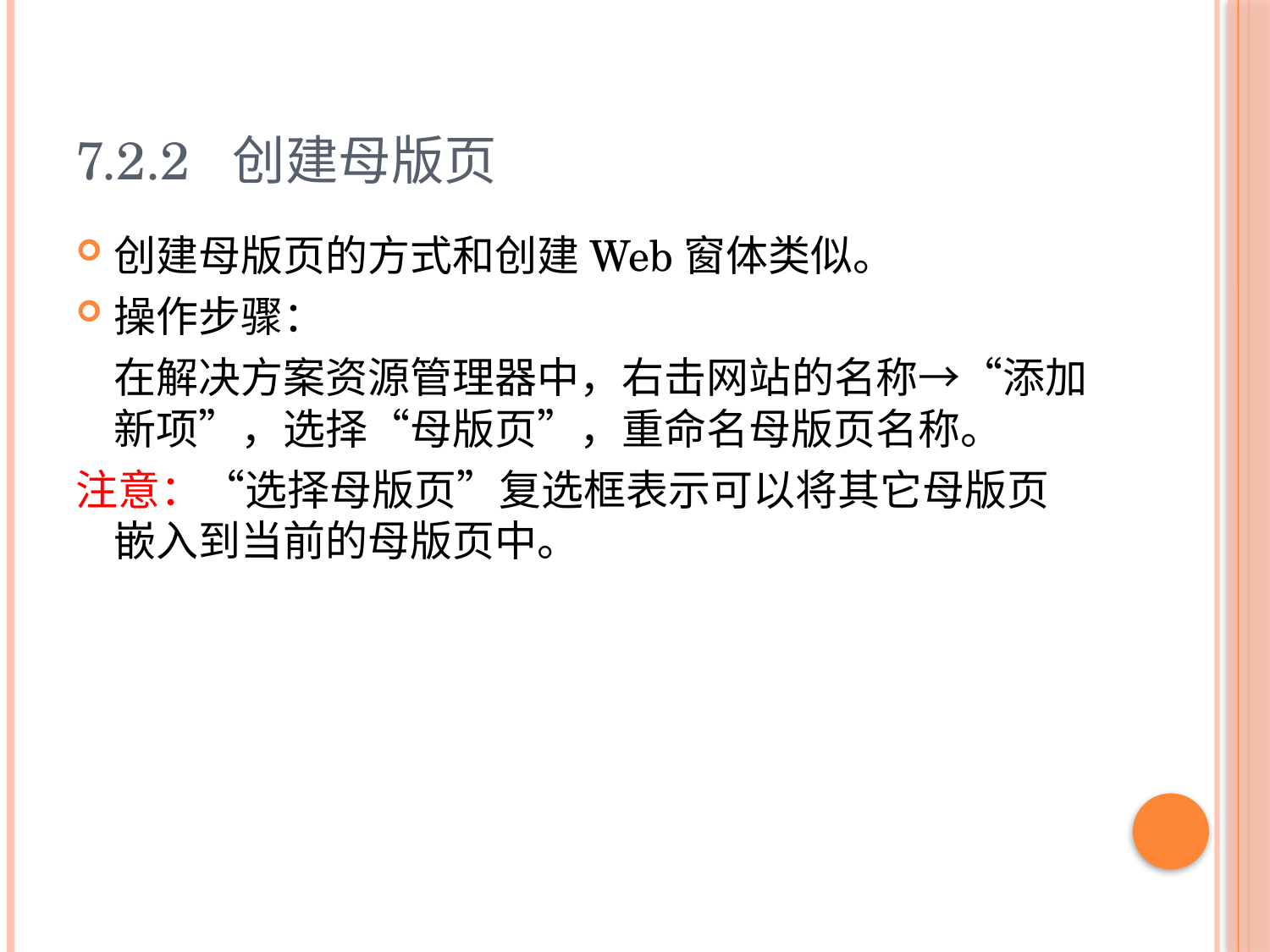

# 7.2.2  创建母版页
创建母版页的方式和创建Web窗体类似。
操作步骤：
	在解决方案资源管理器中，右击网站的名称→“添加新项”，选择“母版页”，重命名母版页名称。
注意：“选择母版页”复选框表示可以将其它母版页嵌入到当前的母版页中。
23